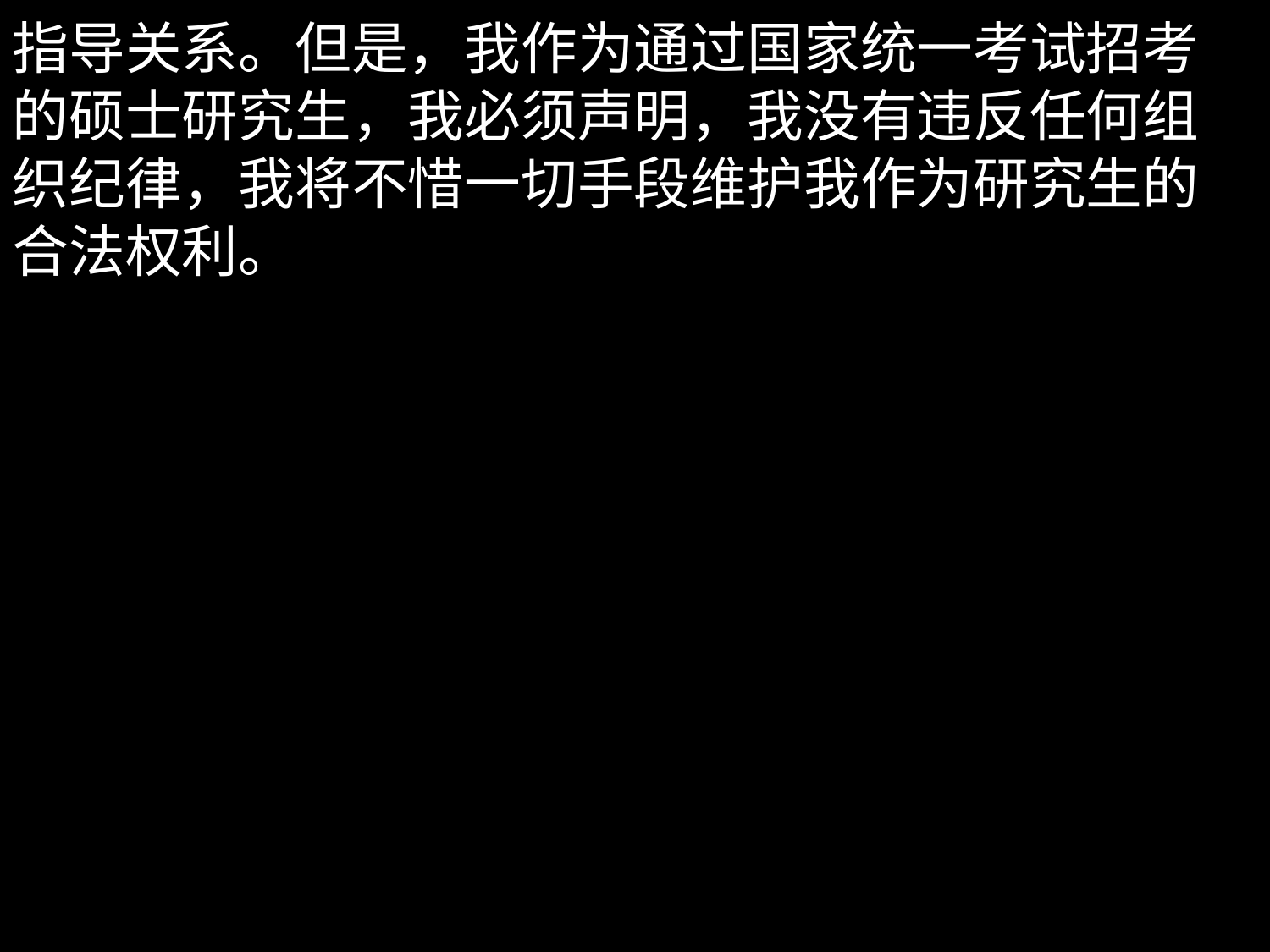

指导关系。但是，我作为通过国家统一考试招考的硕士研究生，我必须声明，我没有违反任何组织纪律，我将不惜一切手段维护我作为研究生的合法权利。